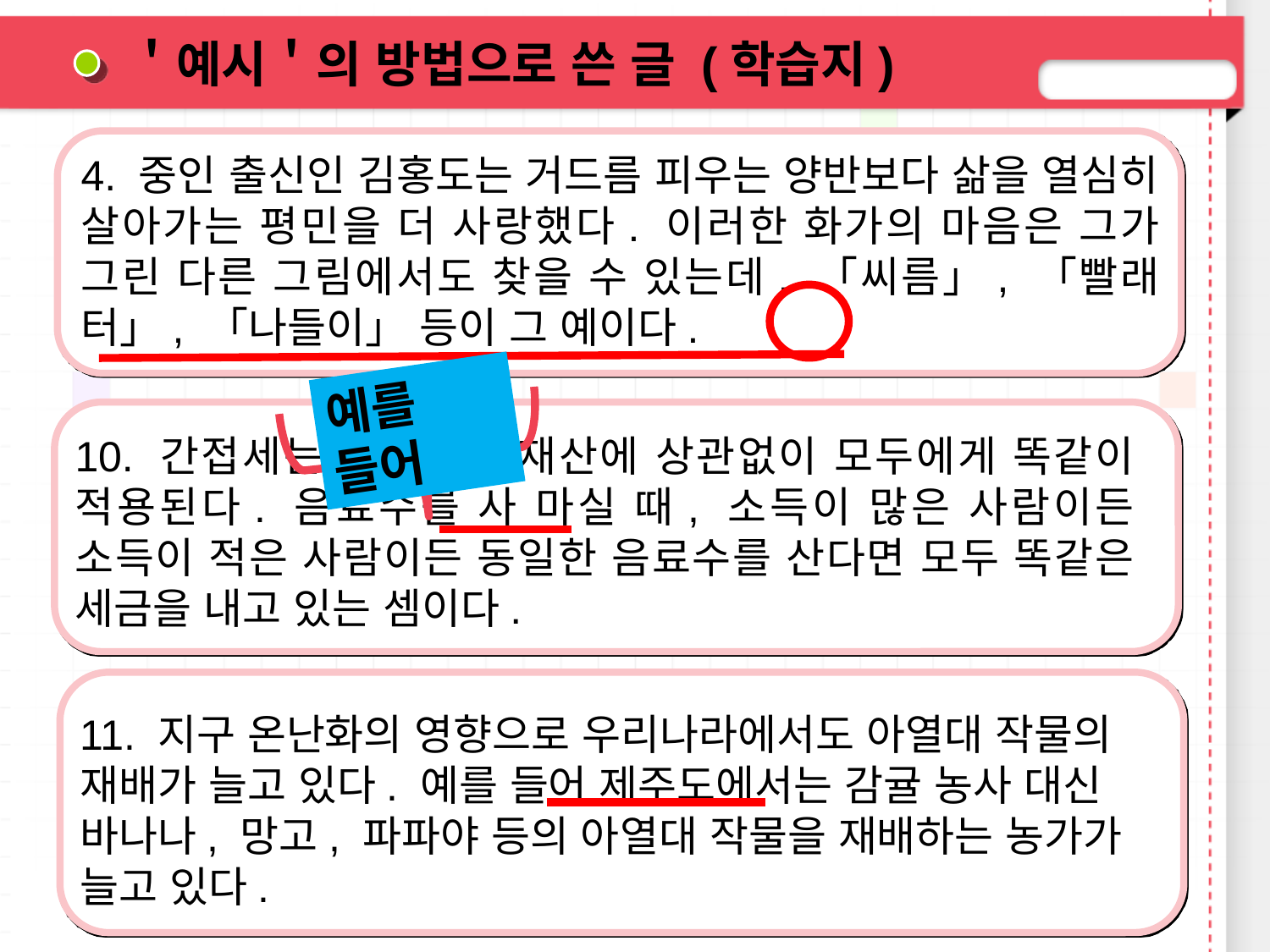

＇예시＇의 방법으로 쓴 글 (학습지)

4. 중인 출신인 김홍도는 거드름 피우는 양반보다 삶을 열심히 살아가는 평민을 더 사랑했다. 이러한 화가의 마음은 그가 그린 다른 그림에서도 찾을 수 있는데, 「씨름」, 「빨래터」, 「나들이」 등이 그 예이다.

예를 들어

10. 간접세는 소득이나 재산에 상관없이 모두에게 똑같이 적용된다. 음료수를 사 마실 때, 소득이 많은 사람이든 소득이 적은 사람이든 동일한 음료수를 산다면 모두 똑같은 세금을 내고 있는 셈이다.

11. 지구 온난화의 영향으로 우리나라에서도 아열대 작물의 재배가 늘고 있다. 예를 들어 제주도에서는 감귤 농사 대신 바나나, 망고, 파파야 등의 아열대 작물을 재배하는 농가가 늘고 있다.